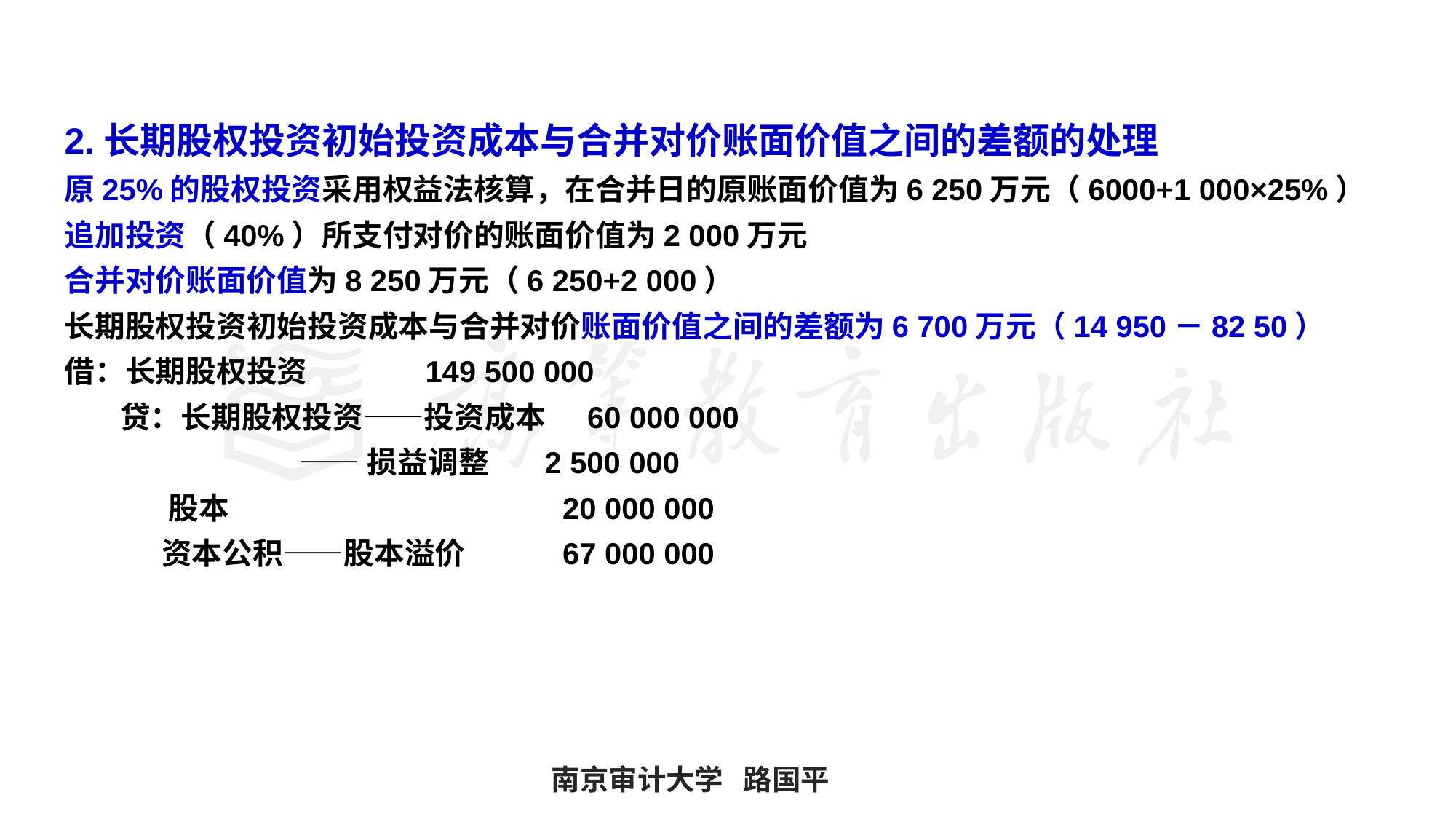

#
2.长期股权投资初始投资成本与合并对价账面价值之间的差额的处理
原25%的股权投资采用权益法核算，在合并日的原账面价值为6 250万元（6000+1 000×25%）
追加投资（40%）所支付对价的账面价值为2 000万元
合并对价账面价值为8 250万元（6 250+2 000）
长期股权投资初始投资成本与合并对价账面价值之间的差额为6 700万元（14 950－82 50）
借：长期股权投资                149 500 000
       贷：长期股权投资——投资成本     60 000 000
                                  ——损益调整       2 500 000
              股本 　　　　　　　　           20 000 000
             资本公积——股本溢价             67 000 000
南京审计大学   路国平